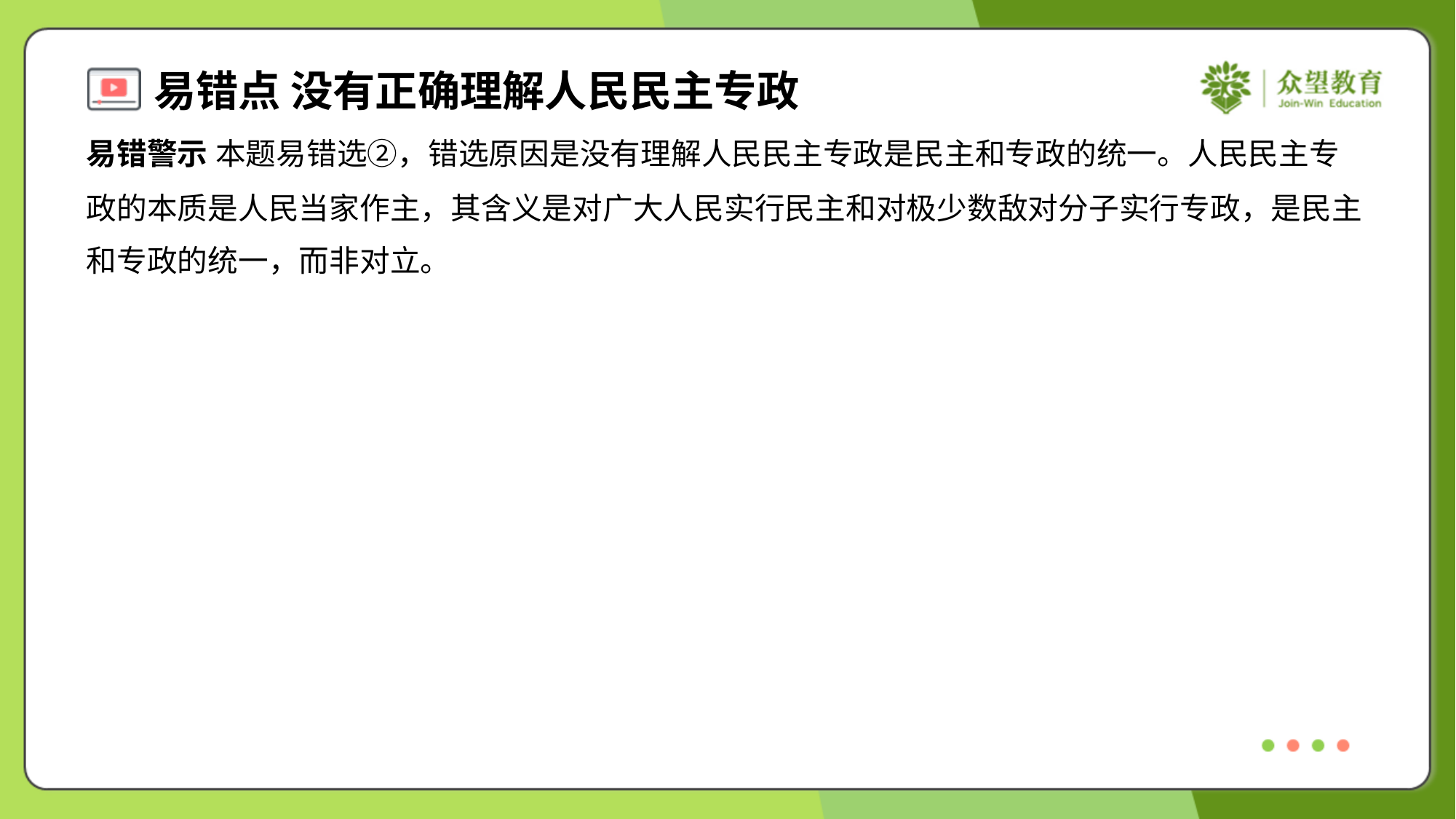

易错警示 本题易错选②，错选原因是没有理解人民民主专政是民主和专政的统一。人民民主专
政的本质是人民当家作主，其含义是对广大人民实行民主和对极少数敌对分子实行专政，是民主
和专政的统一，而非对立。